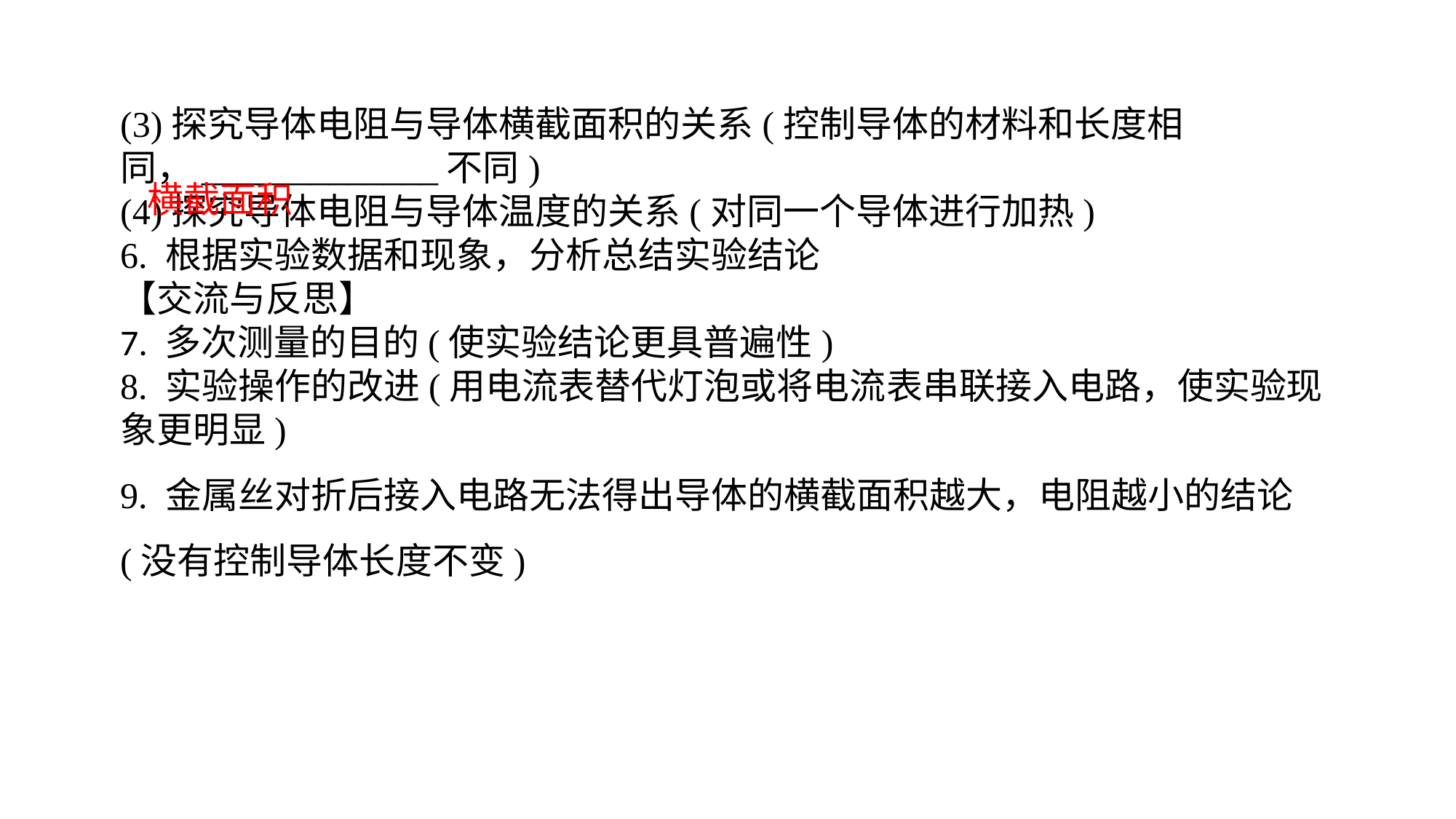

(3)探究导体电阻与导体横截面积的关系(控制导体的材料和长度相同，_____________不同)(4)探究导体电阻与导体温度的关系(对同一个导体进行加热)6. 根据实验数据和现象，分析总结实验结论【交流与反思】7. 多次测量的目的(使实验结论更具普遍性)8. 实验操作的改进(用电流表替代灯泡或将电流表串联接入电路，使实验现象更明显)9. 金属丝对折后接入电路无法得出导体的横截面积越大，电阻越小的结论(没有控制导体长度不变)
横截面积